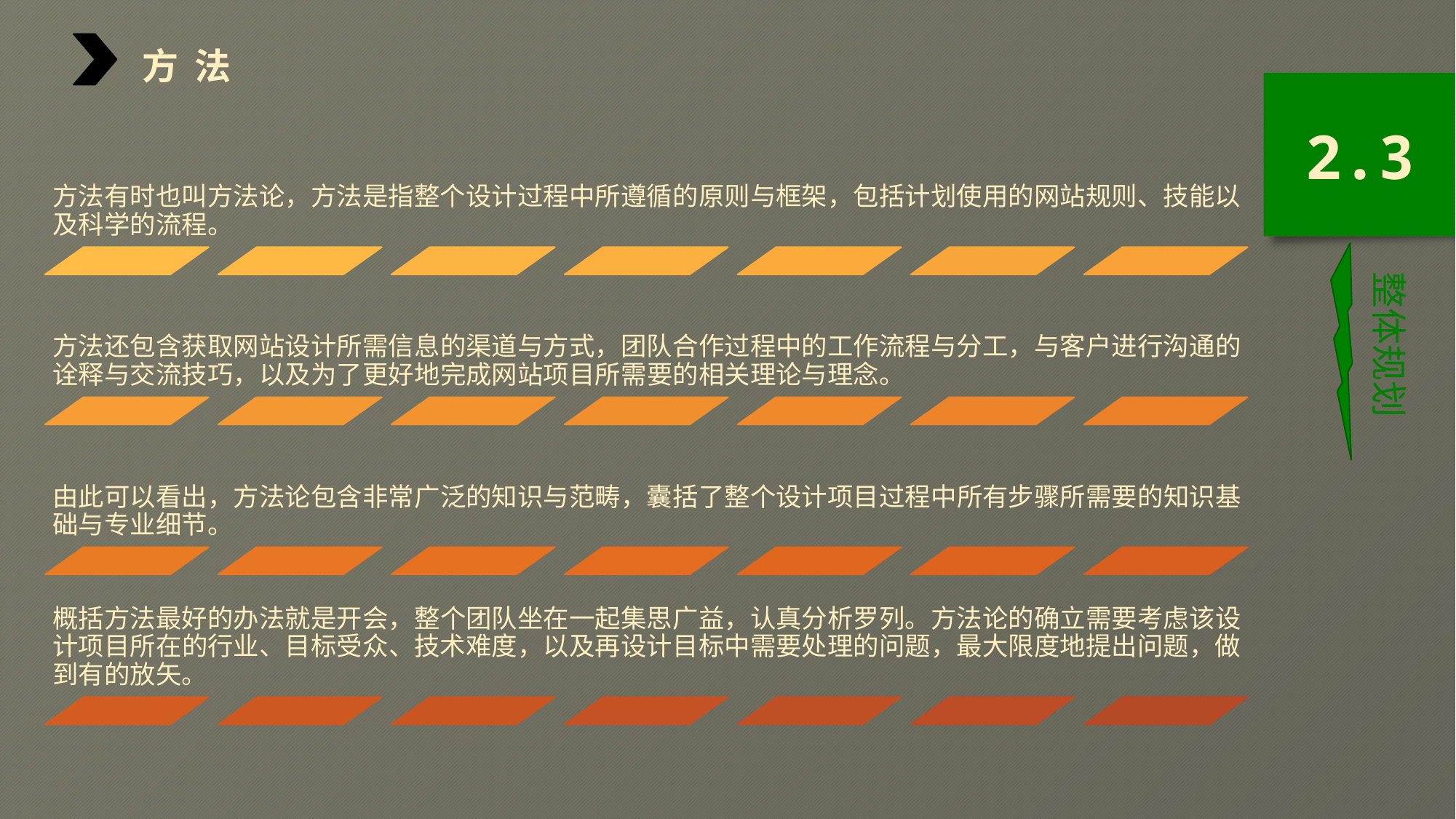

方  法

2.3
方法有时也叫方法论，方法是指整个设计过程中所遵循的原则与框架，包括计划使用的网站规则、技能以及科学的流程。
方法还包含获取网站设计所需信息的渠道与方式，团队合作过程中的工作流程与分工，与客户进行沟通的诠释与交流技巧，以及为了更好地完成网站项目所需要的相关理论与理念。
由此可以看出，方法论包含非常广泛的知识与范畴，囊括了整个设计项目过程中所有步骤所需要的知识基础与专业细节。
概括方法最好的办法就是开会，整个团队坐在一起集思广益，认真分析罗列。方法论的确立需要考虑该设计项目所在的行业、目标受众、技术难度，以及再设计目标中需要处理的问题，最大限度地提出问题，做到有的放矢。

整体规划